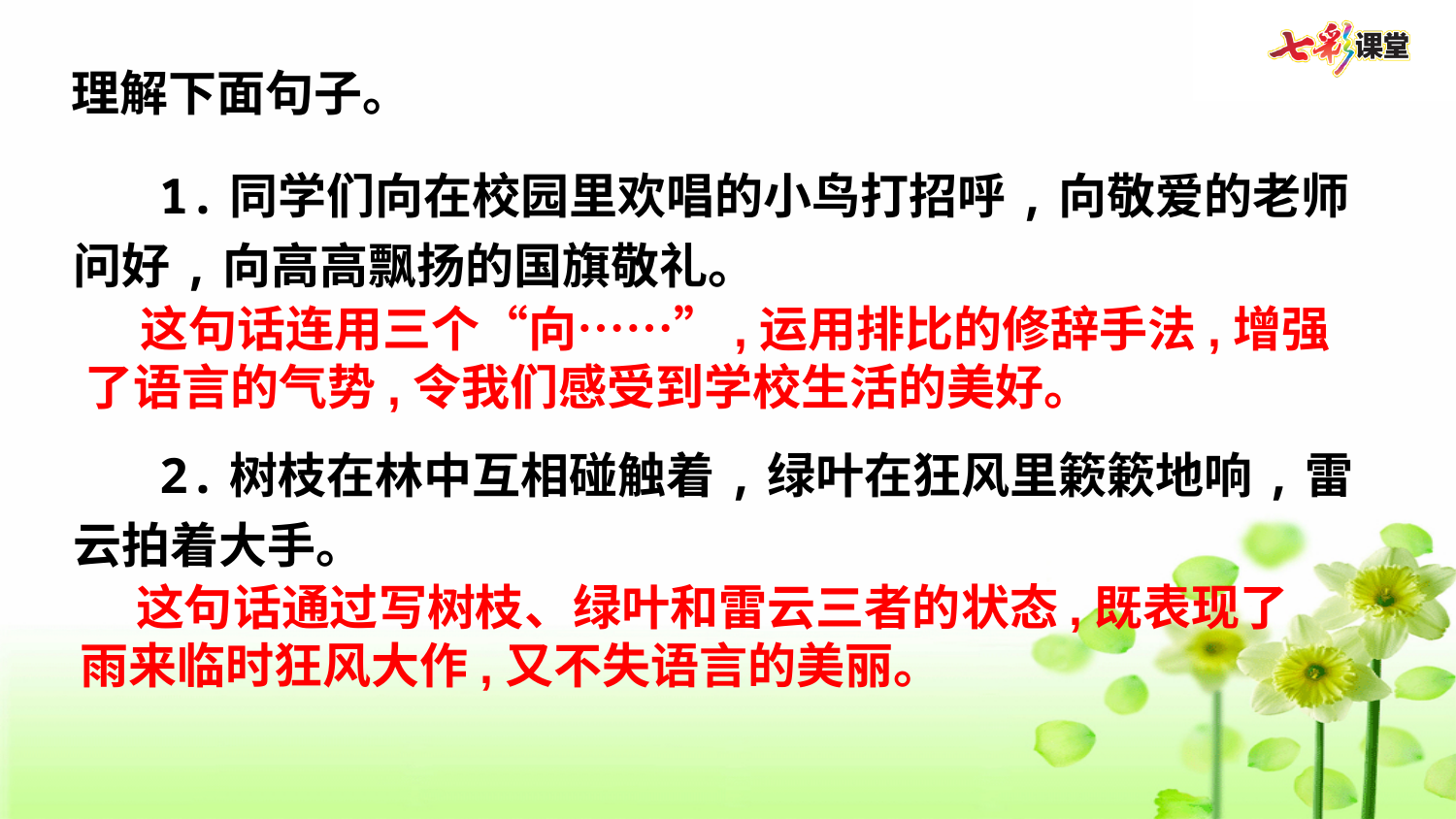

理解下面句子。
1.同学们向在校园里欢唱的小鸟打招呼,向敬爱的老师问好,向高高飘扬的国旗敬礼。

2.树枝在林中互相碰触着,绿叶在狂风里簌簌地响,雷云拍着大手。
    这句话连用三个“向……”,运用排比的修辞手法,增强了语言的气势,令我们感受到学校生活的美好。
    这句话通过写树枝、绿叶和雷云三者的状态,既表现了雨来临时狂风大作,又不失语言的美丽。